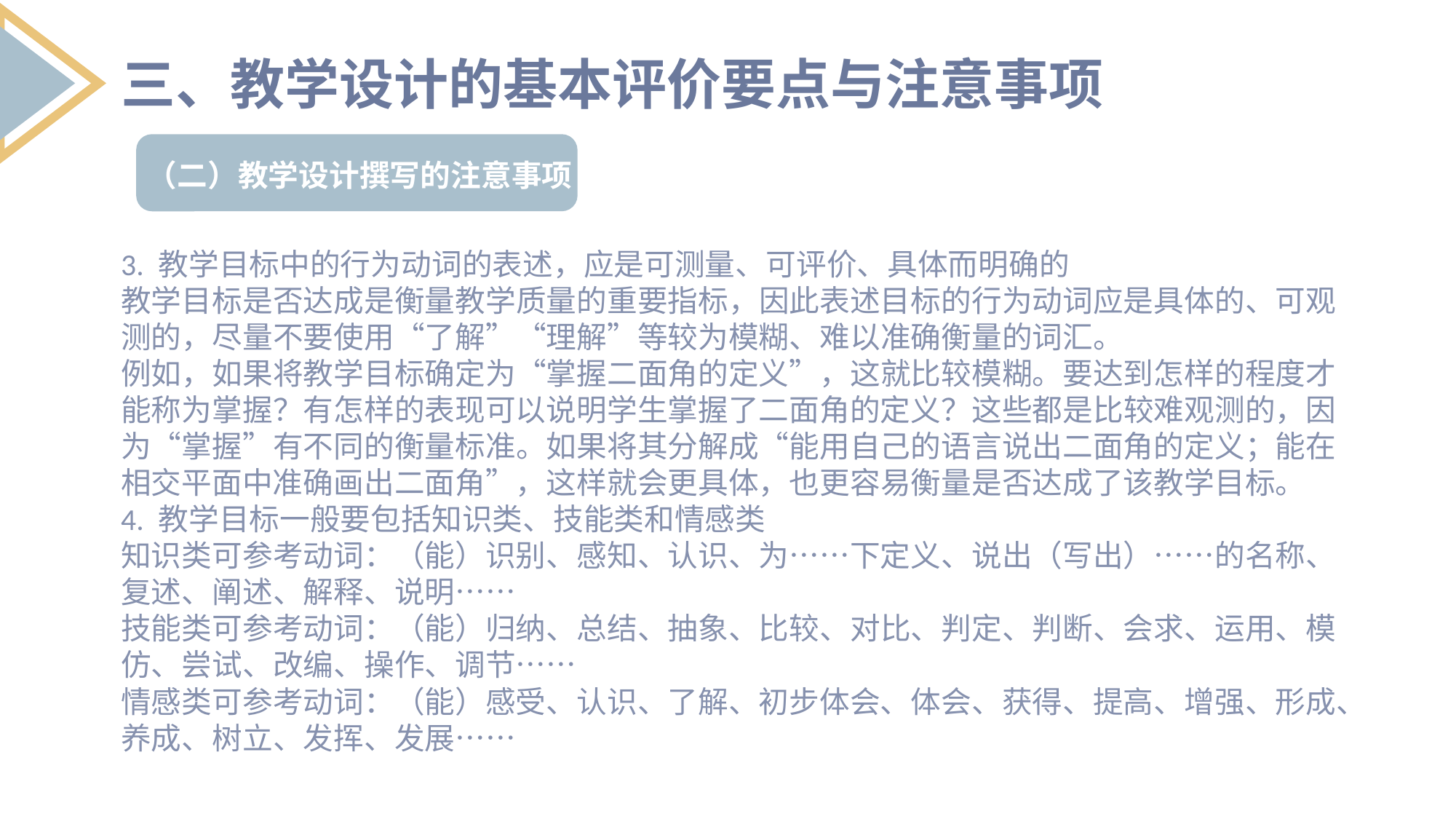

三、教学设计的基本评价要点与注意事项

（二）教学设计撰写的注意事项
3. 教学目标中的行为动词的表述，应是可测量、可评价、具体而明确的
教学目标是否达成是衡量教学质量的重要指标，因此表述目标的行为动词应是具体的、可观测的，尽量不要使用“了解”“理解”等较为模糊、难以准确衡量的词汇。
例如，如果将教学目标确定为“掌握二面角的定义”，这就比较模糊。要达到怎样的程度才能称为掌握？有怎样的表现可以说明学生掌握了二面角的定义？这些都是比较难观测的，因为“掌握”有不同的衡量标准。如果将其分解成“能用自己的语言说出二面角的定义；能在相交平面中准确画出二面角”，这样就会更具体，也更容易衡量是否达成了该教学目标。
4. 教学目标一般要包括知识类、技能类和情感类
知识类可参考动词：（能）识别、感知、认识、为……下定义、说出（写出）……的名称、复述、阐述、解释、说明……
技能类可参考动词：（能）归纳、总结、抽象、比较、对比、判定、判断、会求、运用、模仿、尝试、改编、操作、调节……
情感类可参考动词：（能）感受、认识、了解、初步体会、体会、获得、提高、增强、形成、养成、树立、发挥、发展……
列出要点